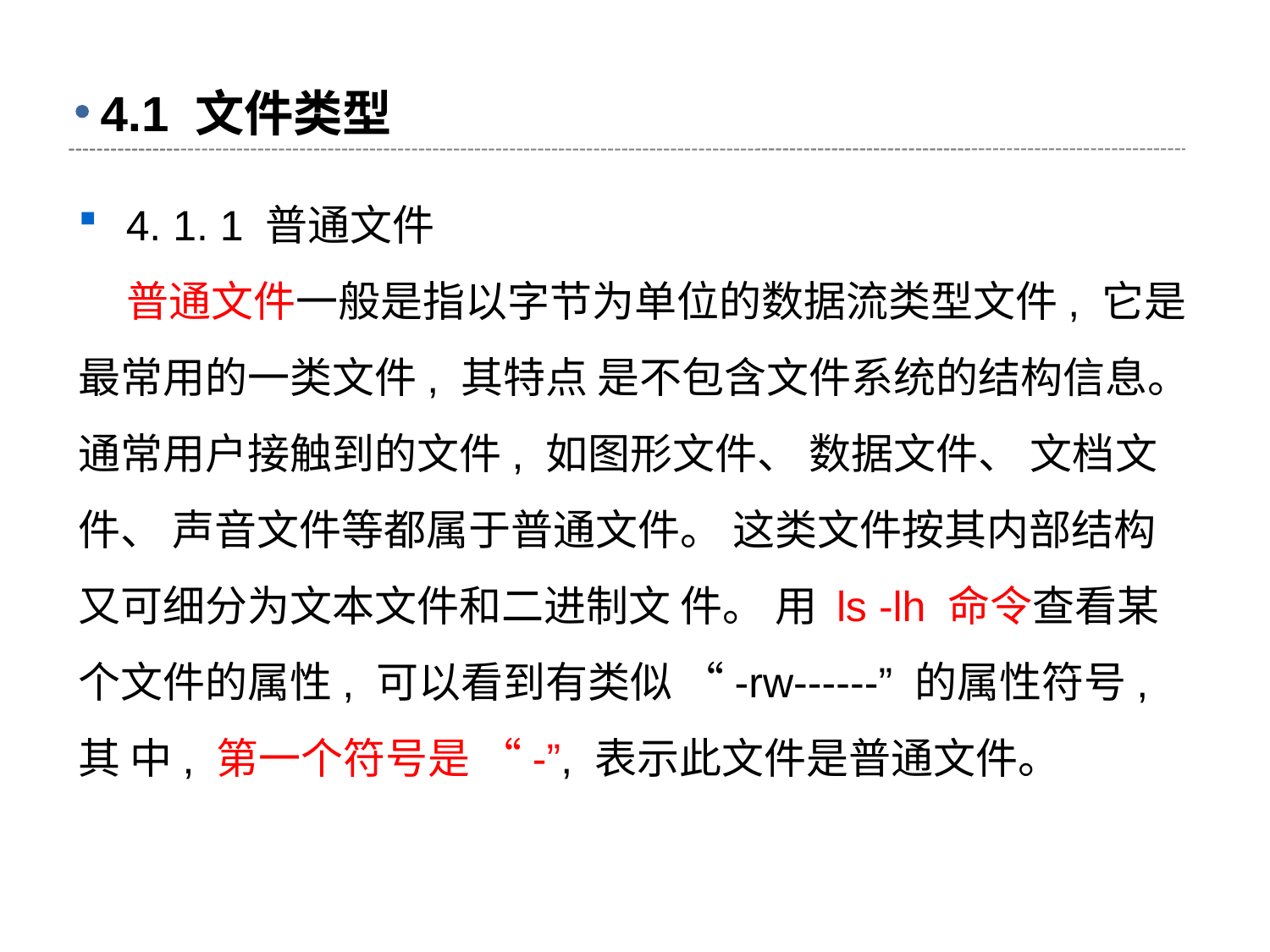

# 4.1 文件类型
4. 1. 1 普通文件
    普通文件一般是指以字节为单位的数据流类型文件, 它是最常用的一类文件, 其特点 是不包含文件系统的结构信息。 通常用户接触到的文件, 如图形文件、 数据文件、 文档文 件、 声音文件等都属于普通文件。 这类文件按其内部结构又可细分为文本文件和二进制文 件。 用 ls -lh 命令查看某个文件的属性, 可以看到有类似 “-rw------” 的属性符号, 其 中, 第一个符号是 “-”, 表示此文件是普通文件。